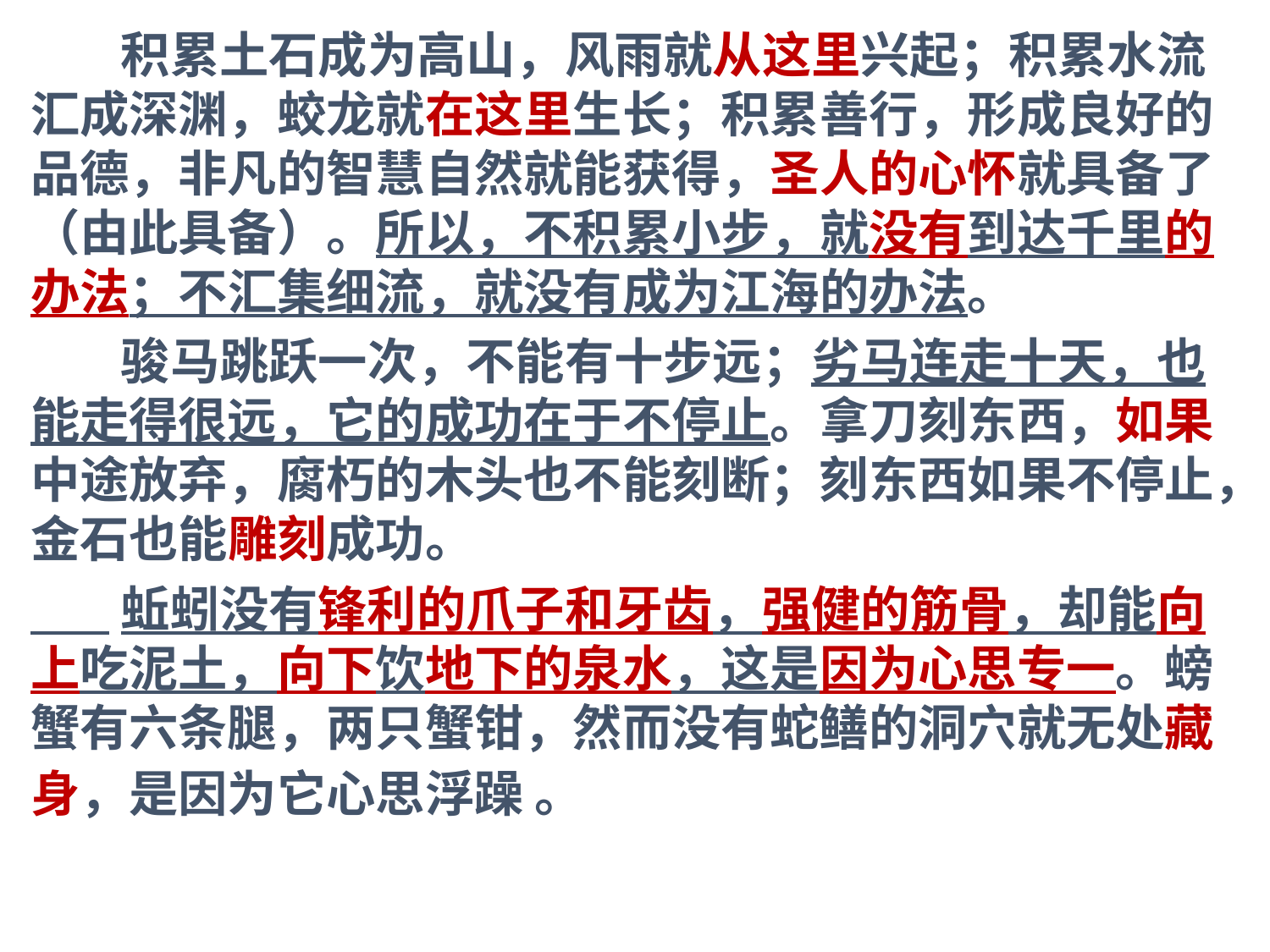

积累土石成为高山，风雨就从这里兴起；积累水流汇成深渊，蛟龙就在这里生长；积累善行，形成良好的品德，非凡的智慧自然就能获得，圣人的心怀就具备了（由此具备）。所以，不积累小步，就没有到达千里的办法；不汇集细流，就没有成为江海的办法。
       骏马跳跃一次，不能有十步远；劣马连走十天，也能走得很远，它的成功在于不停止。拿刀刻东西，如果中途放弃，腐朽的木头也不能刻断；刻东西如果不停止，金石也能雕刻成功。
       蚯蚓没有锋利的爪子和牙齿，强健的筋骨，却能向上吃泥土，向下饮地下的泉水，这是因为心思专一。螃蟹有六条腿，两只蟹钳，然而没有蛇鳝的洞穴就无处藏身，是因为它心思浮躁 。